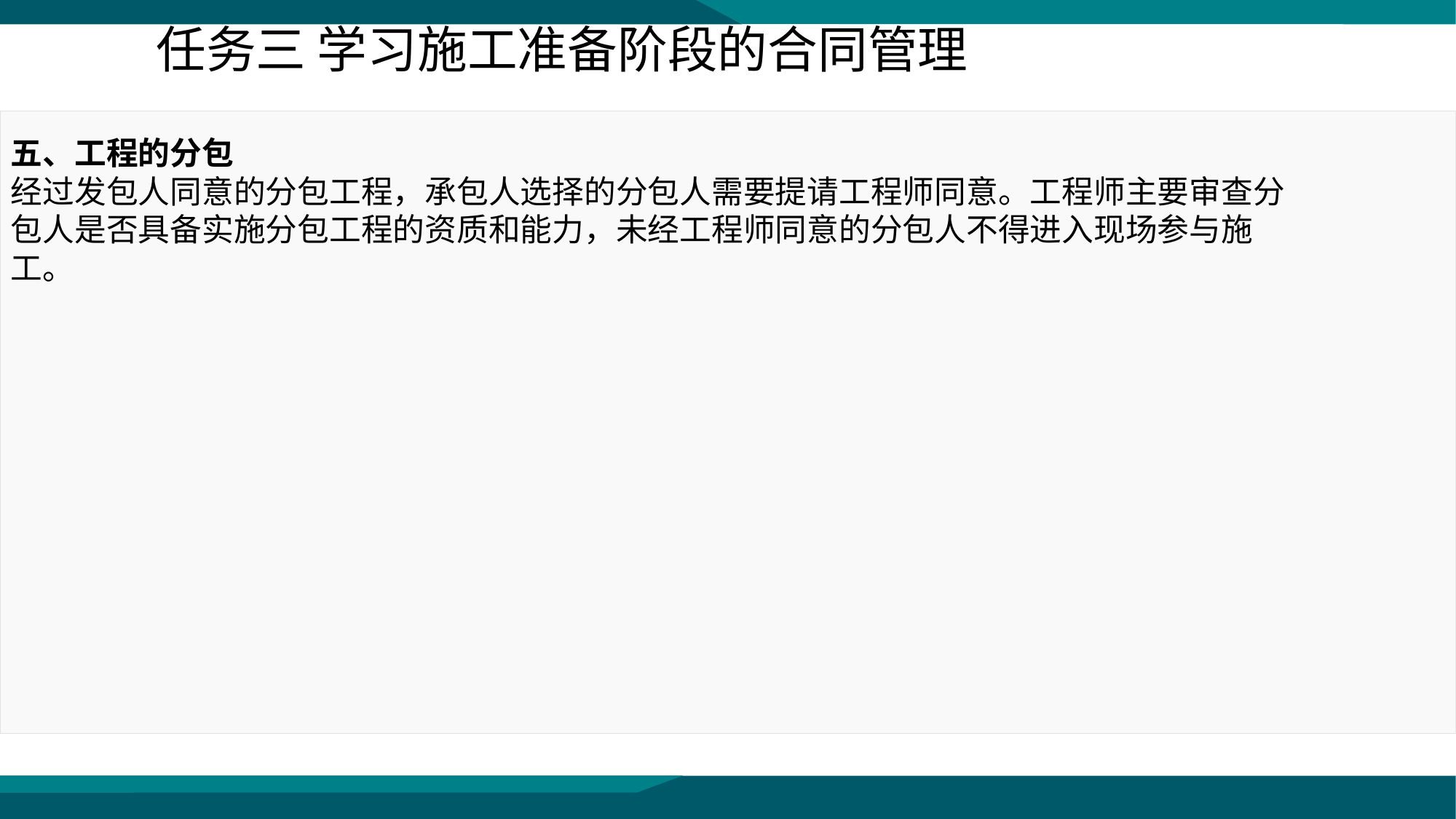

任务三 学习施工准备阶段的合同管理
五、工程的分包
经过发包人同意的分包工程，承包人选择的分包人需要提请工程师同意。工程师主要审查分包人是否具备实施分包工程的资质和能力，未经工程师同意的分包人不得进入现场参与施工。